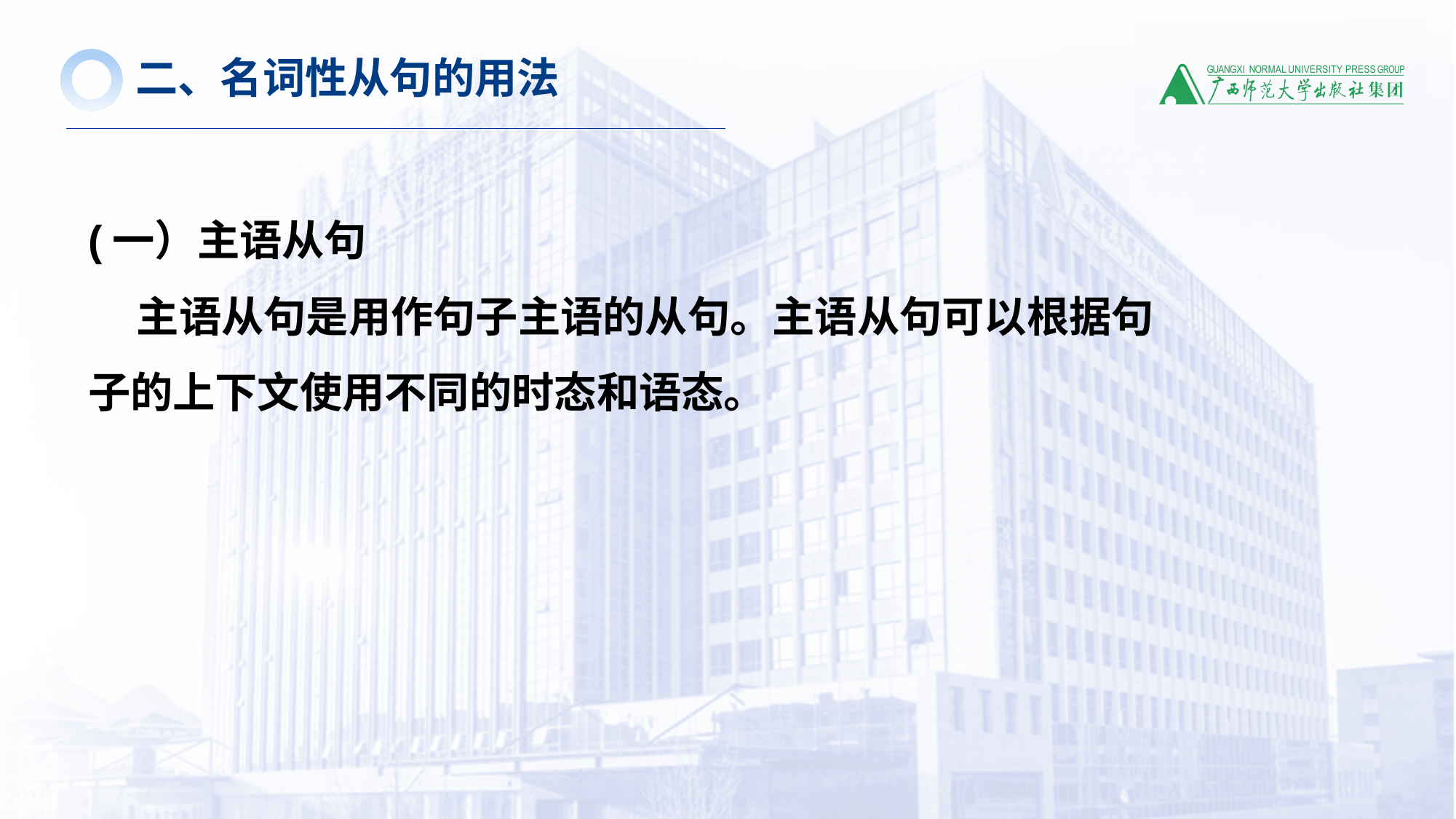

二、名词性从句的用法

(一）主语从句
    主语从句是用作句子主语的从句。主语从句可以根据句子的上下文使用不同的时态和语态。